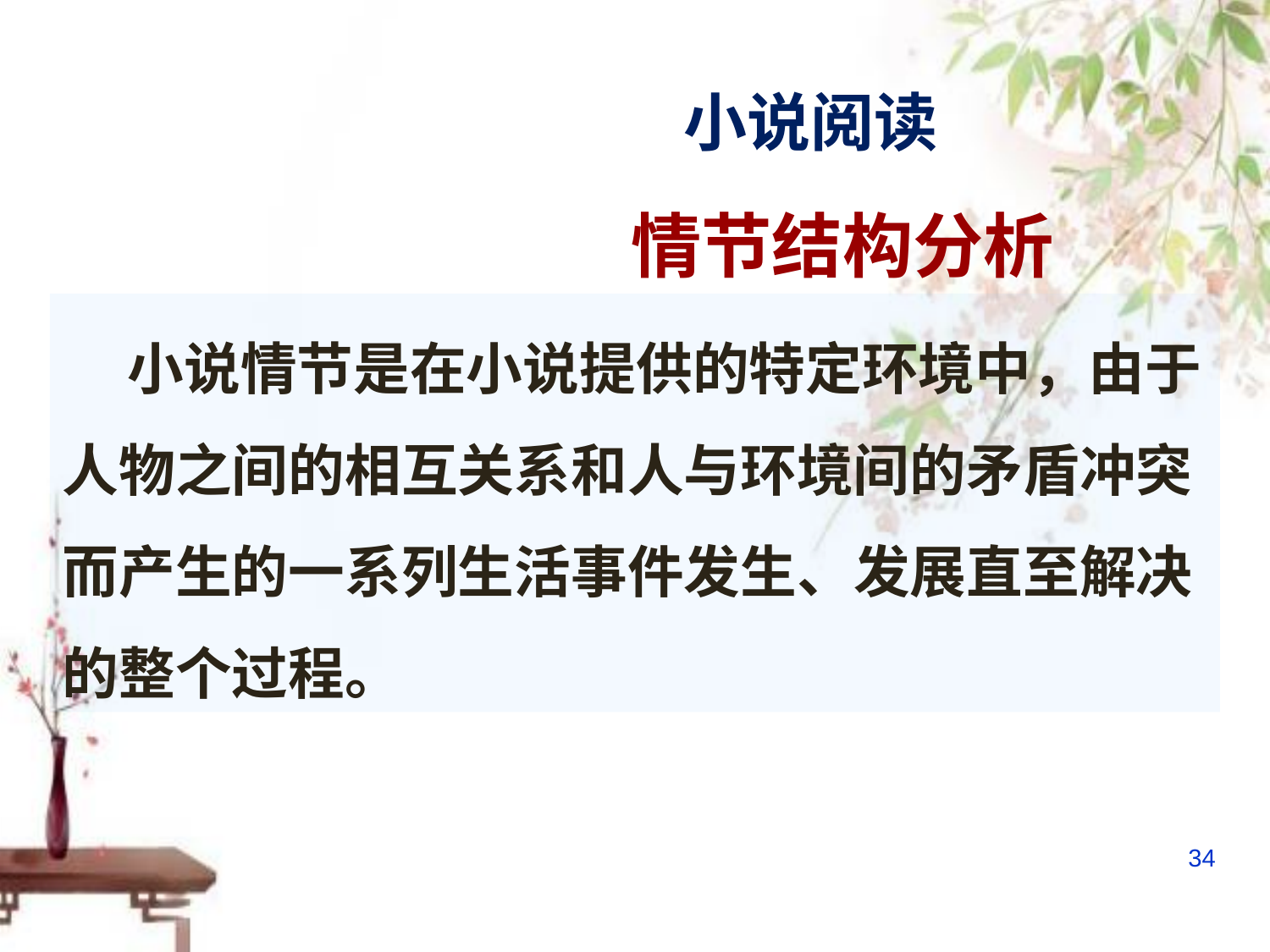

小说阅读
情节结构分析
    小说情节是在小说提供的特定环境中，由于人物之间的相互关系和人与环境间的矛盾冲突而产生的一系列生活事件发生、发展直至解决的整个过程。
34